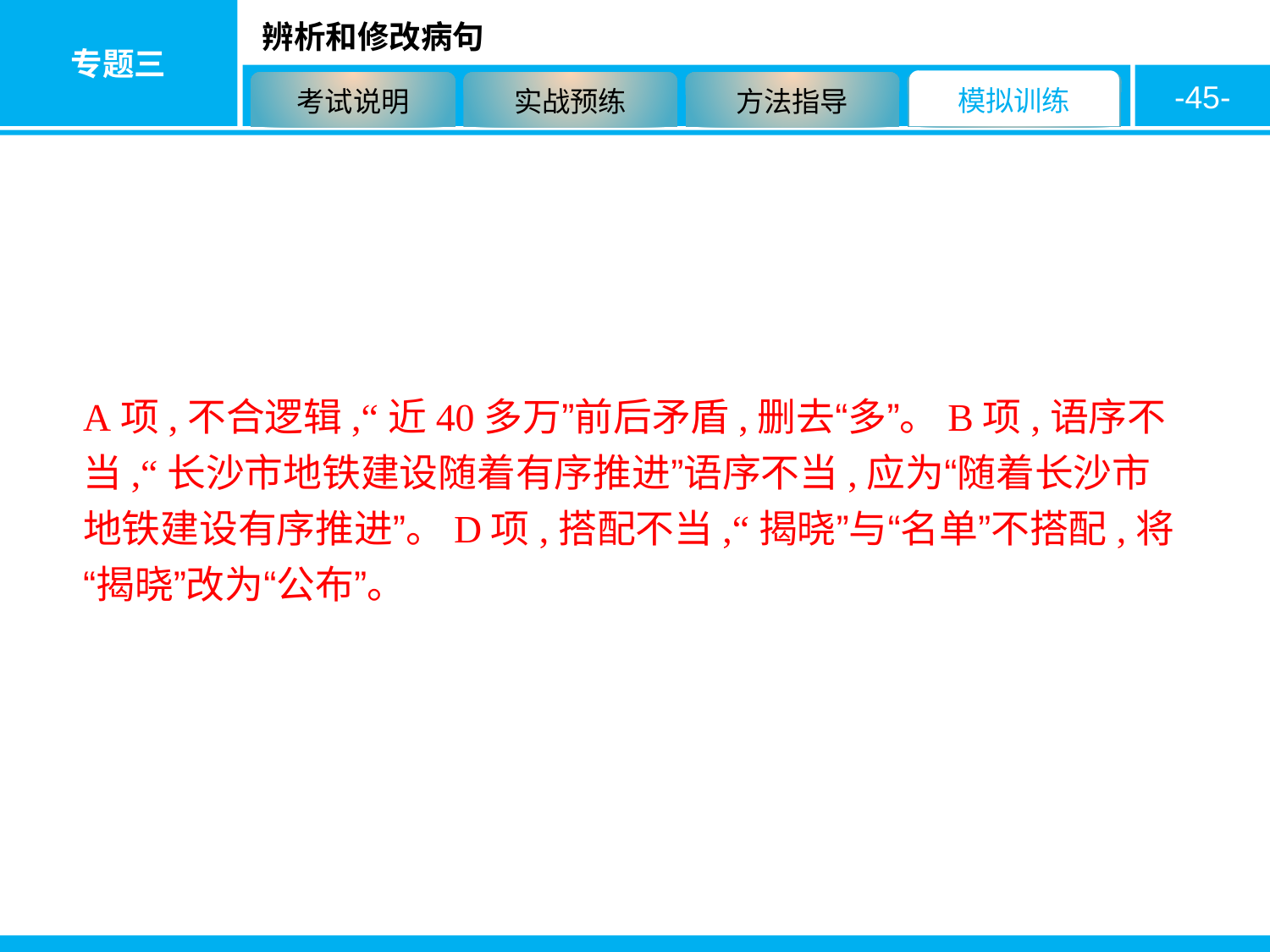

-45-
A项,不合逻辑,“近40多万”前后矛盾,删去“多”。B项,语序不当,“长沙市地铁建设随着有序推进”语序不当,应为“随着长沙市地铁建设有序推进”。D项,搭配不当,“揭晓”与“名单”不搭配,将“揭晓”改为“公布”。